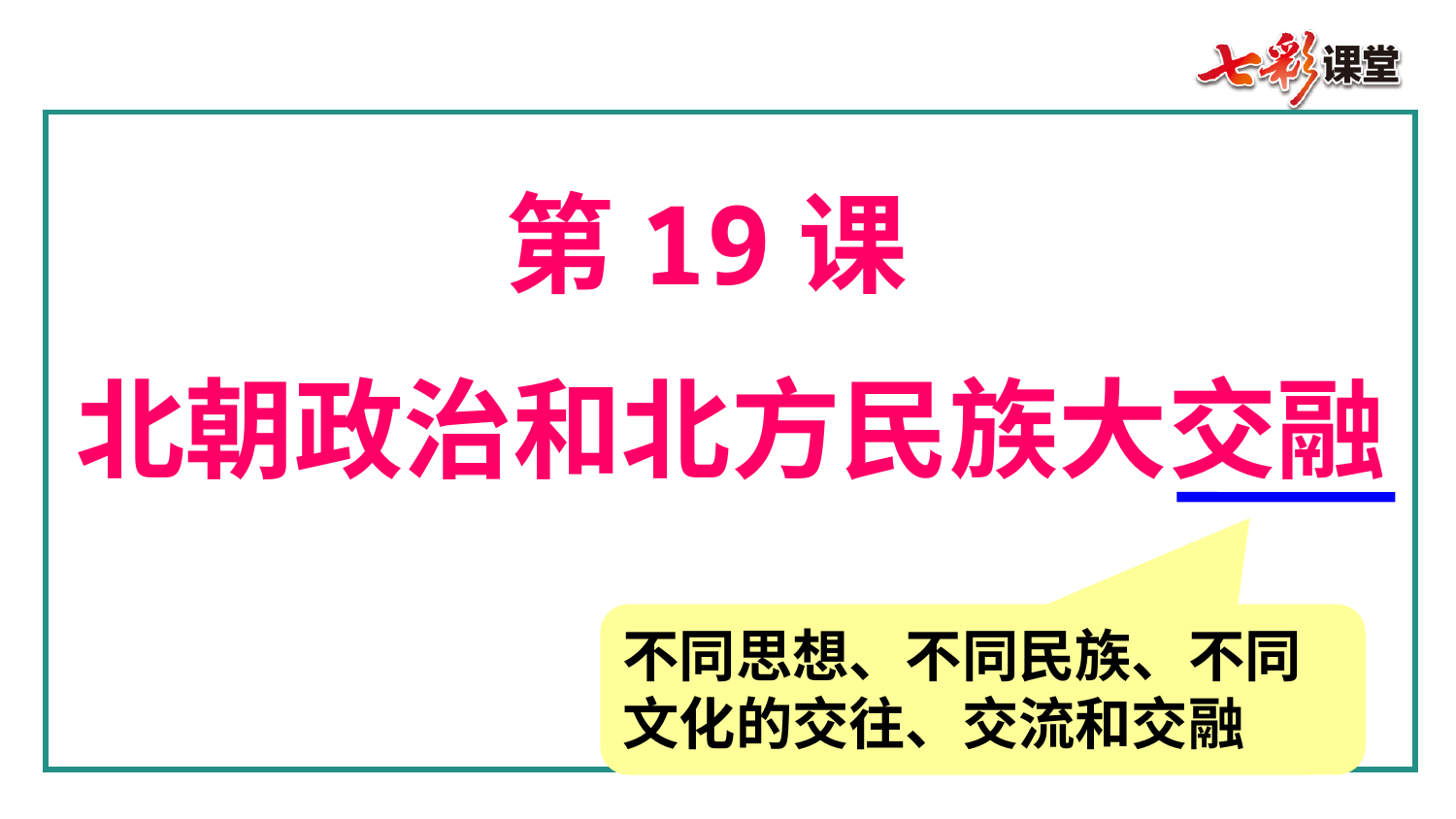

第19课
北朝政治和北方民族大交融

不同思想、不同民族、不同文化的交往、交流和交融